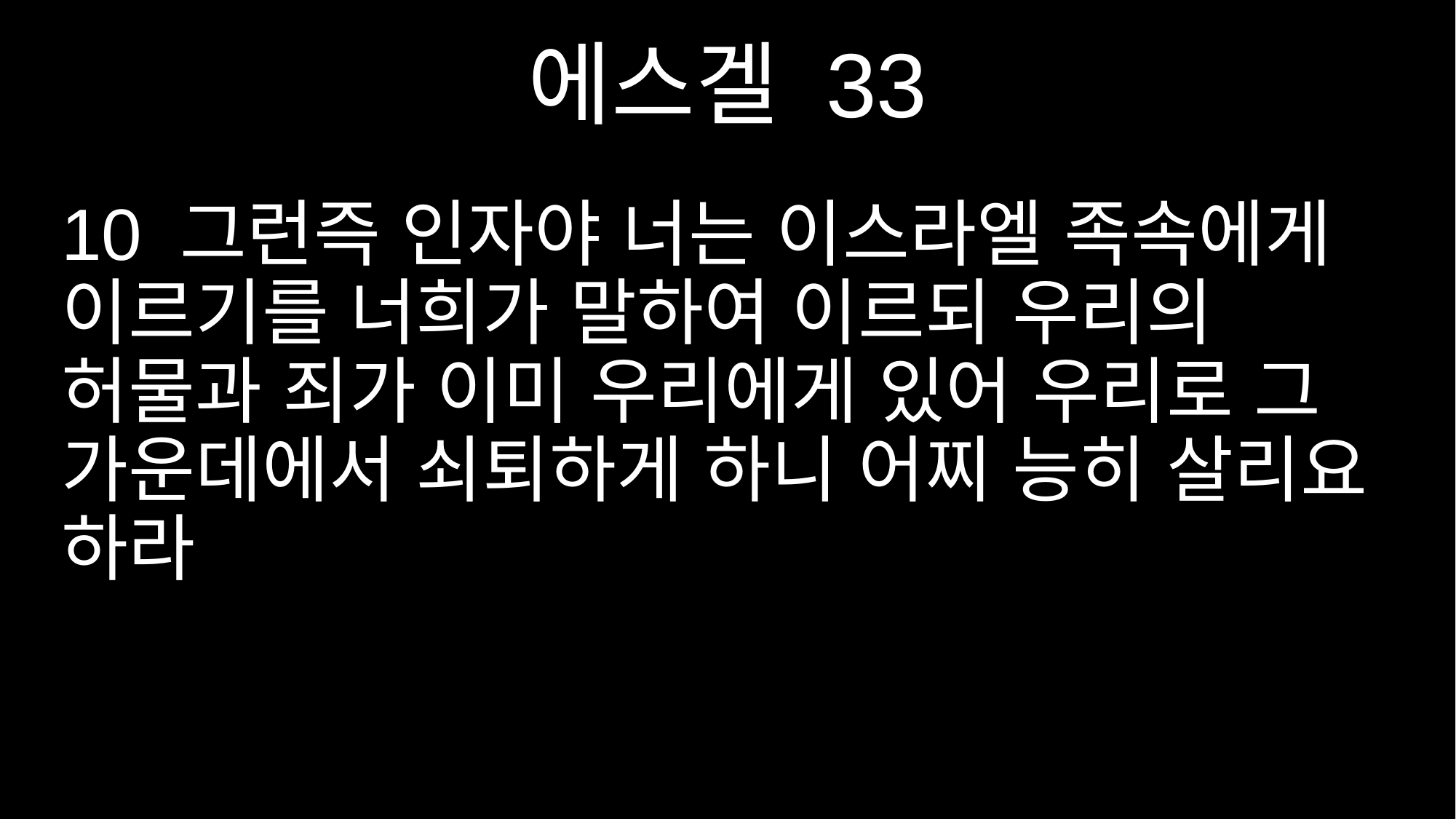

에스겔 33
10 그런즉 인자야 너는 이스라엘 족속에게 이르기를 너희가 말하여 이르되 우리의 허물과 죄가 이미 우리에게 있어 우리로 그 가운데에서 쇠퇴하게 하니 어찌 능히 살리요 하라